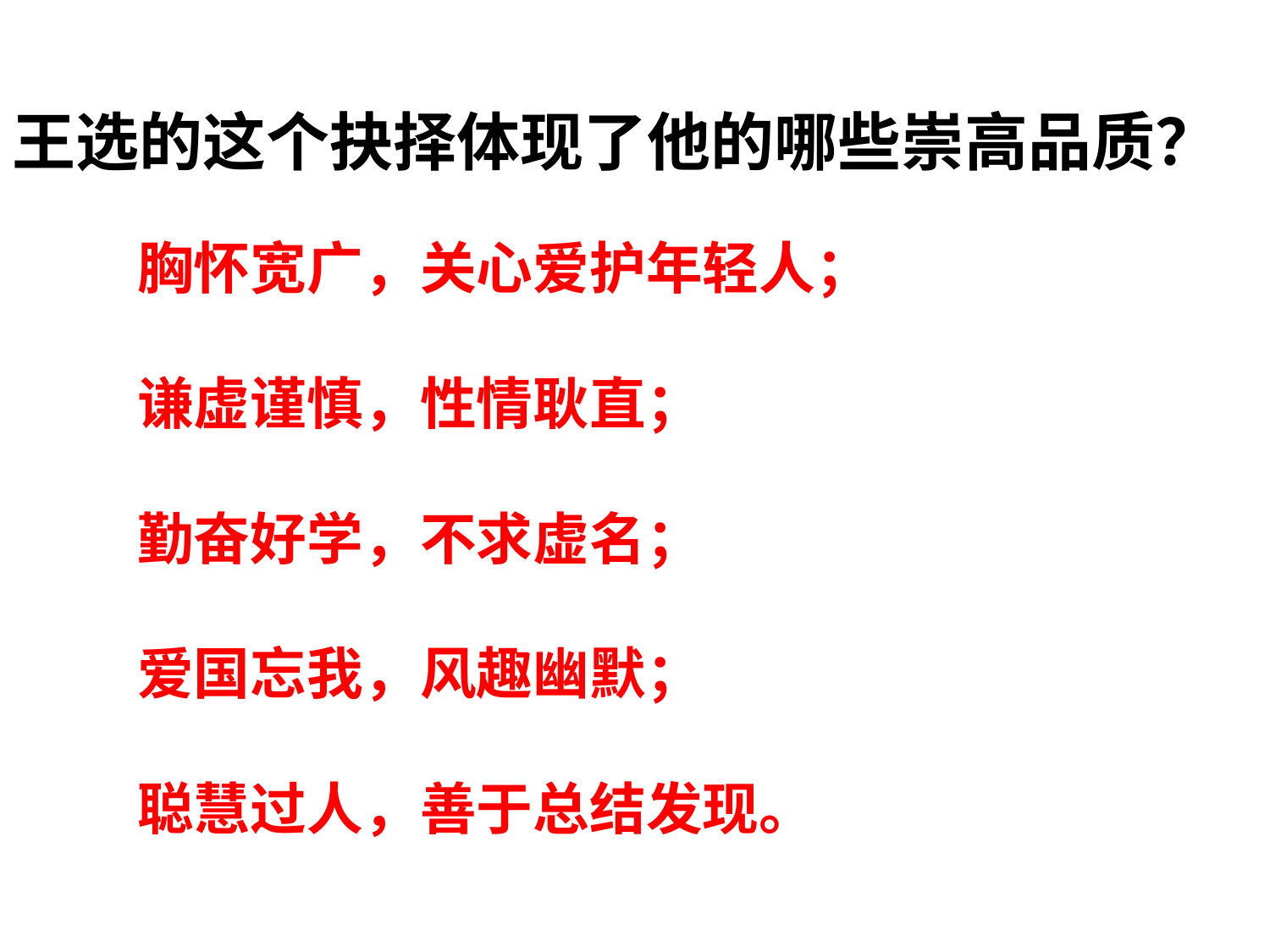

王选的这个抉择体现了他的哪些崇高品质？
胸怀宽广，关心爱护年轻人；

谦虚谨慎，性情耿直；

勤奋好学，不求虚名；

爱国忘我，风趣幽默；

聪慧过人，善于总结发现。